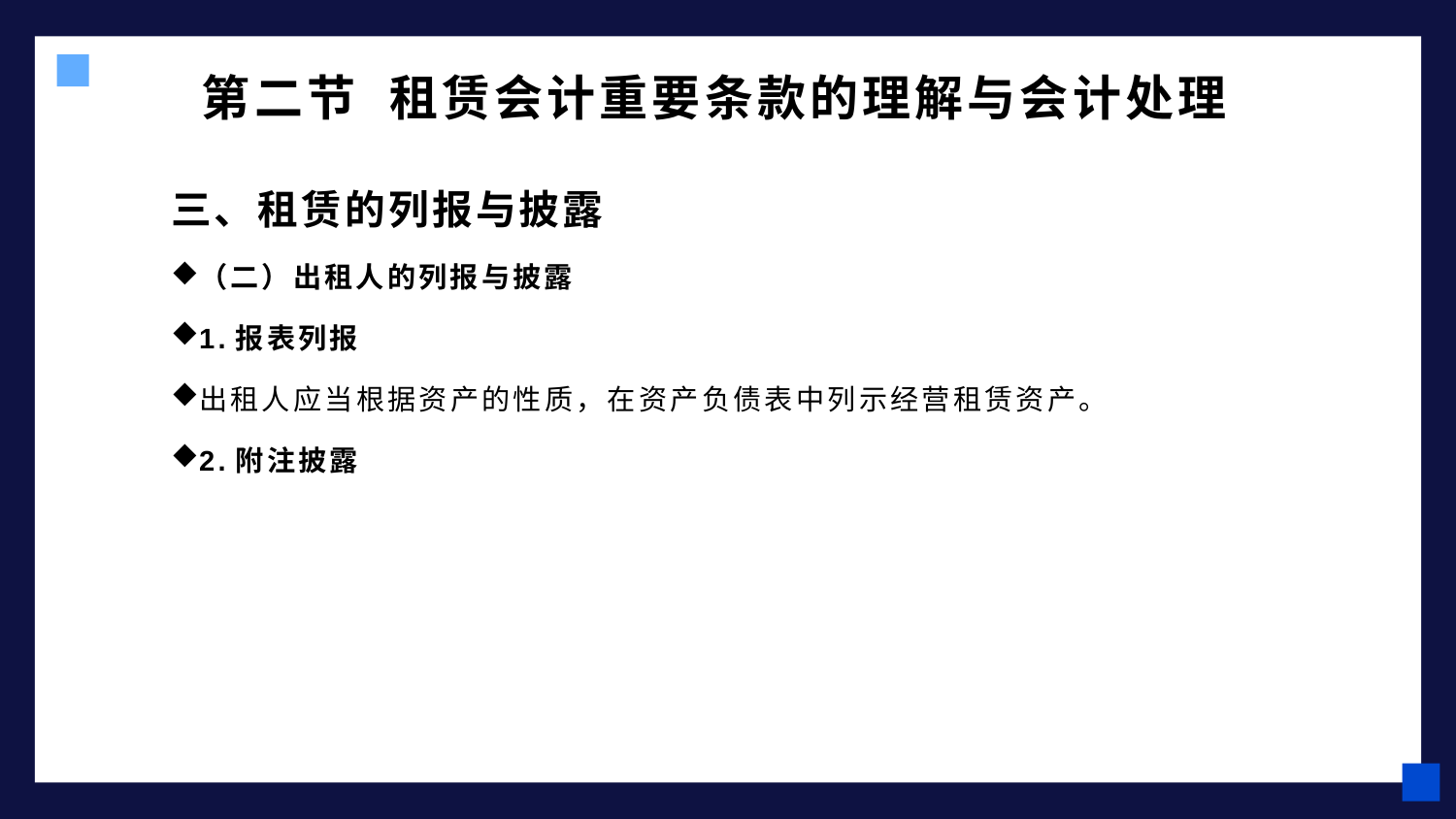

# 第二节  租赁会计重要条款的理解与会计处理
三、租赁的列报与披露
（二）出租人的列报与披露
1.报表列报
出租人应当根据资产的性质，在资产负债表中列示经营租赁资产。
2.附注披露